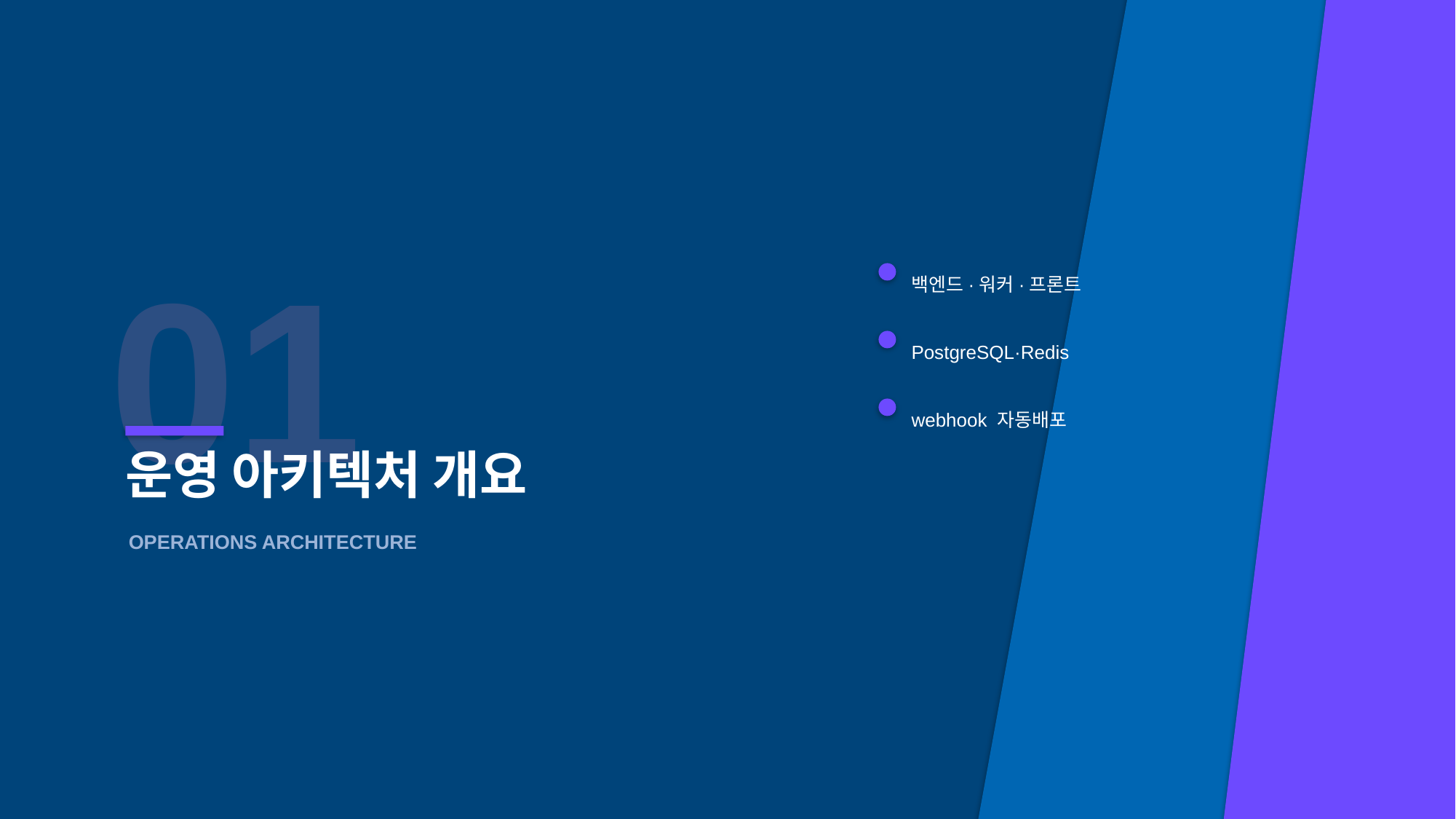

01
백엔드·워커·프론트

PostgreSQL·Redis

webhook 자동배포

운영 아키텍처 개요
OPERATIONS ARCHITECTURE